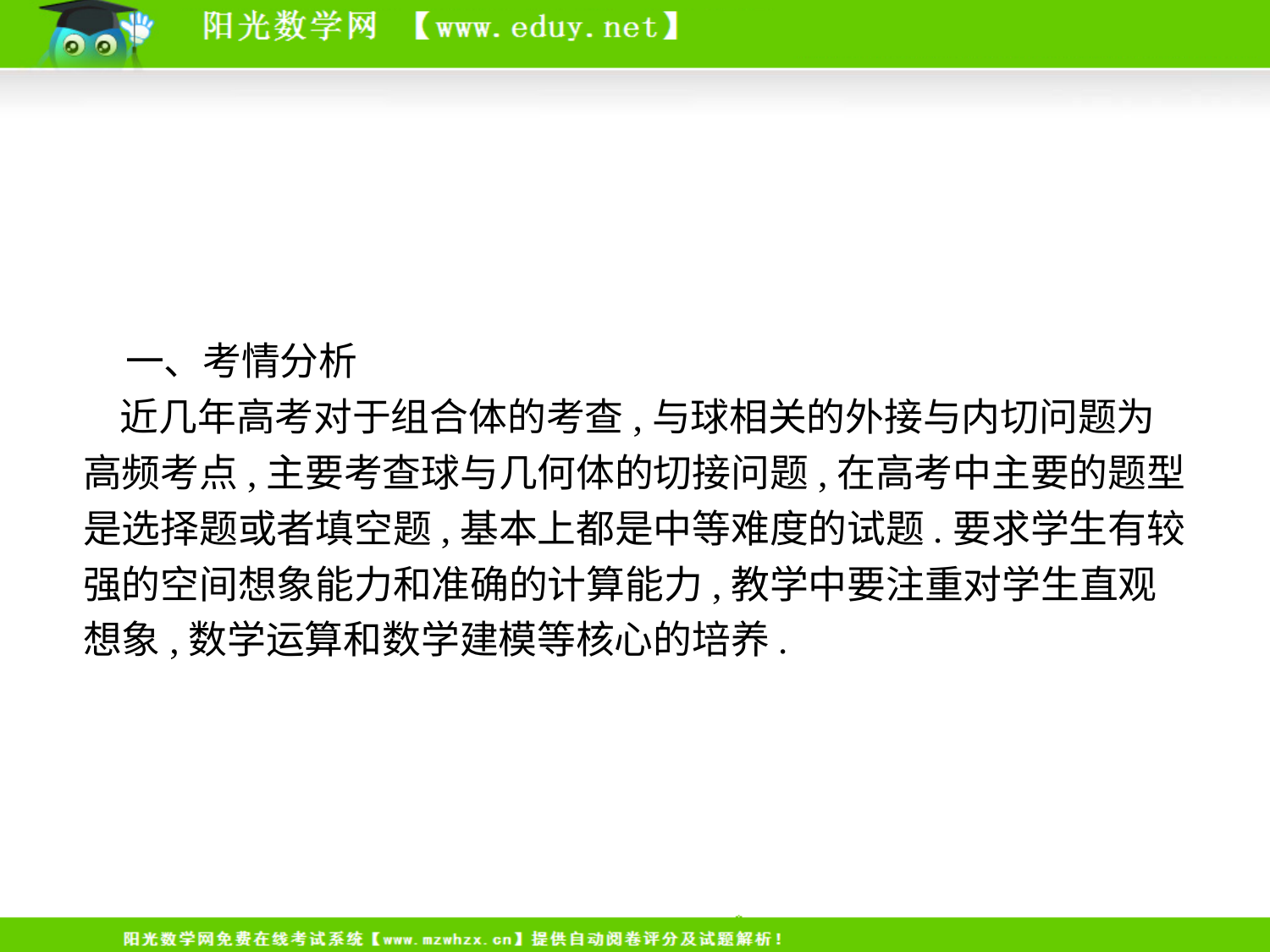

一、考情分析
近几年高考对于组合体的考查,与球相关的外接与内切问题为高频考点,主要考查球与几何体的切接问题,在高考中主要的题型是选择题或者填空题,基本上都是中等难度的试题.要求学生有较强的空间想象能力和准确的计算能力,教学中要注重对学生直观想象,数学运算和数学建模等核心的培养.
-2-